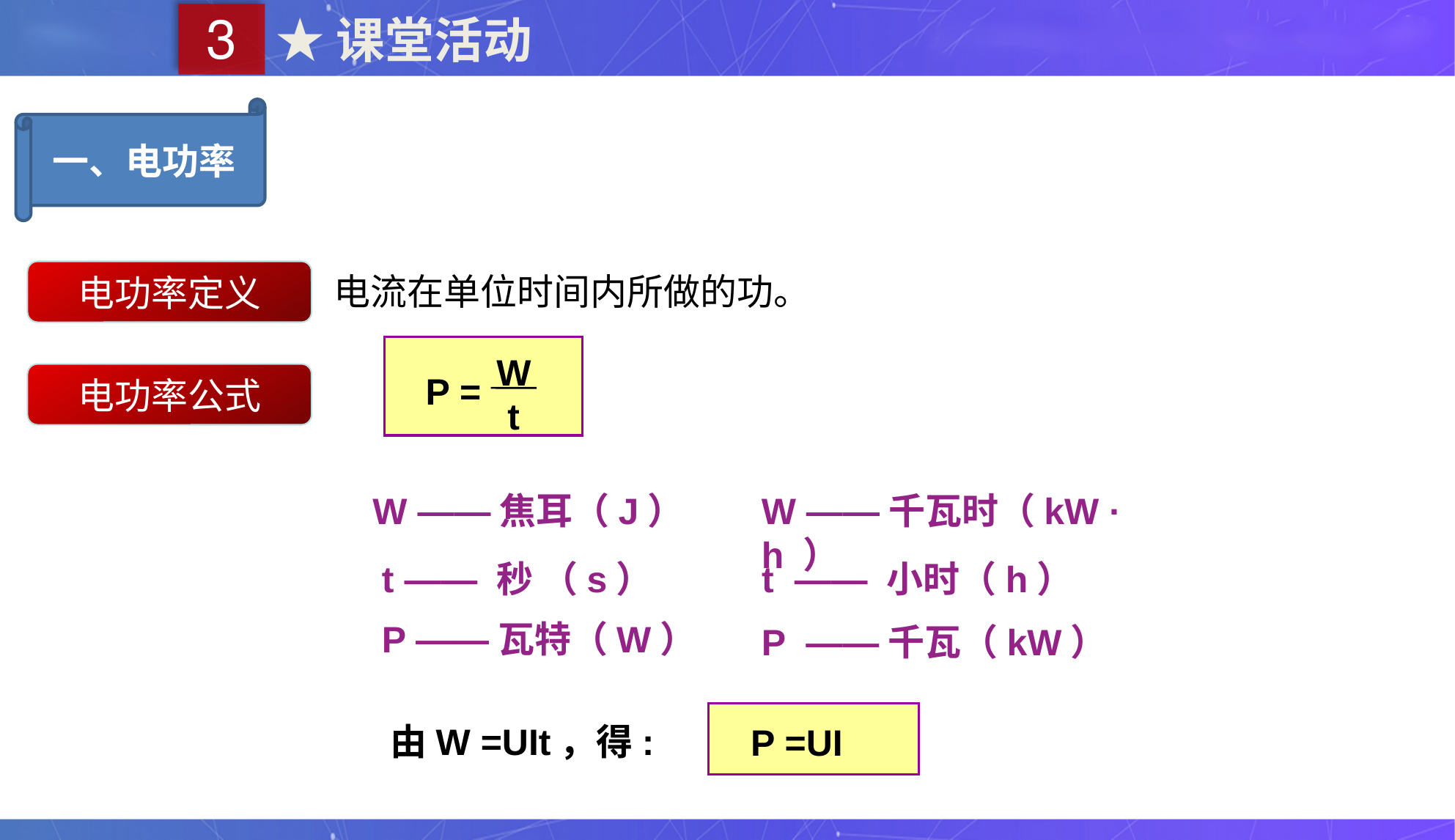

3
★课堂活动
一、电功率
电功率定义
电流在单位时间内所做的功。

W
t

P =
电功率公式
W ——焦耳（J）
W ——千瓦时（kW · h ）
t —— 秒 （s）
t  —— 小时（h）
P ——瓦特（W）
P  ——千瓦（kW）
由W =UIt，得:

P =UI